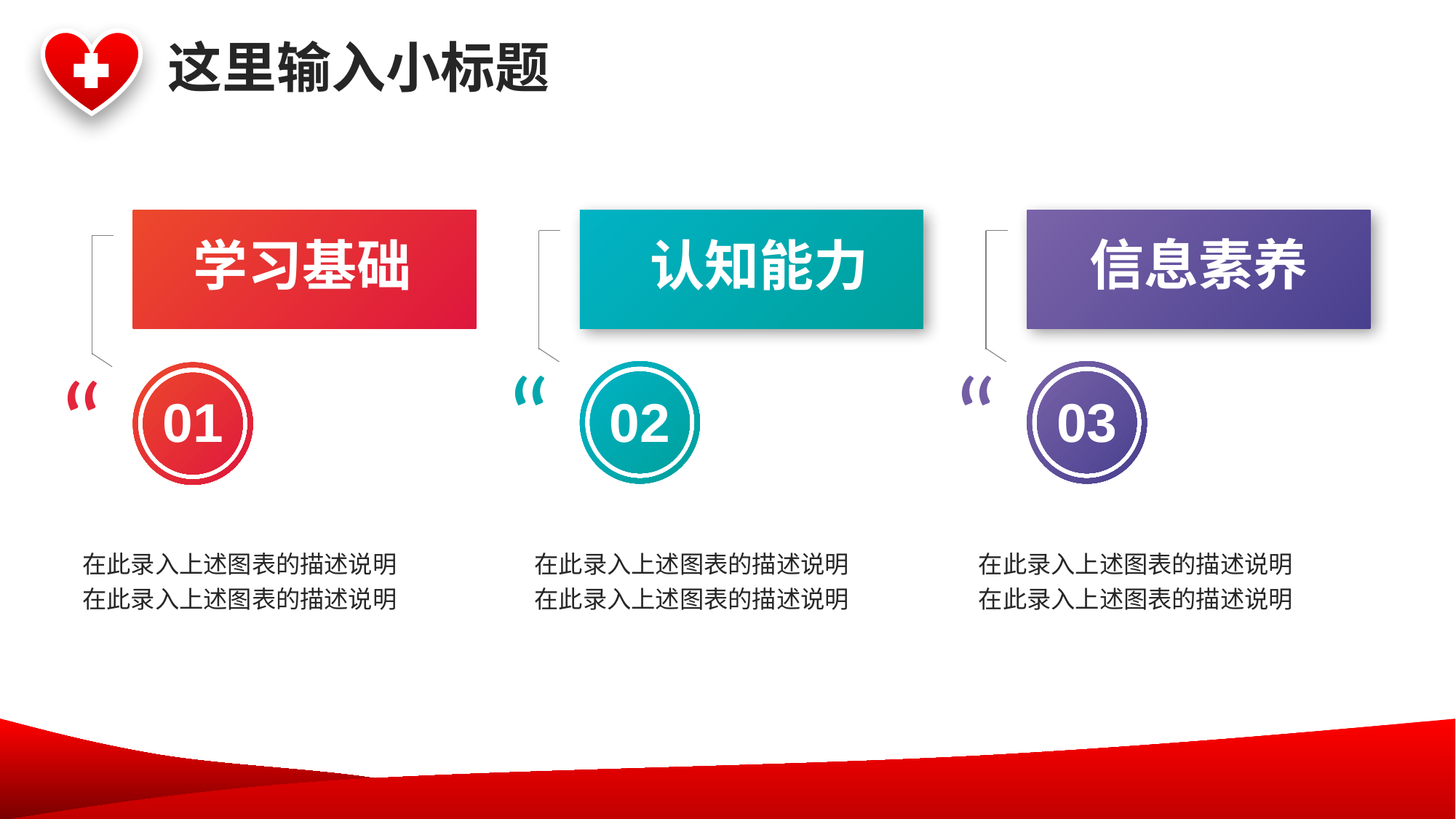

这里输入小标题

学习基础

认知能力

信息素养
“
“
“

02

03

01
在此录入上述图表的描述说明在此录入上述图表的描述说明

在此录入上述图表的描述说明在此录入上述图表的描述说明
在此录入上述图表的描述说明在此录入上述图表的描述说明